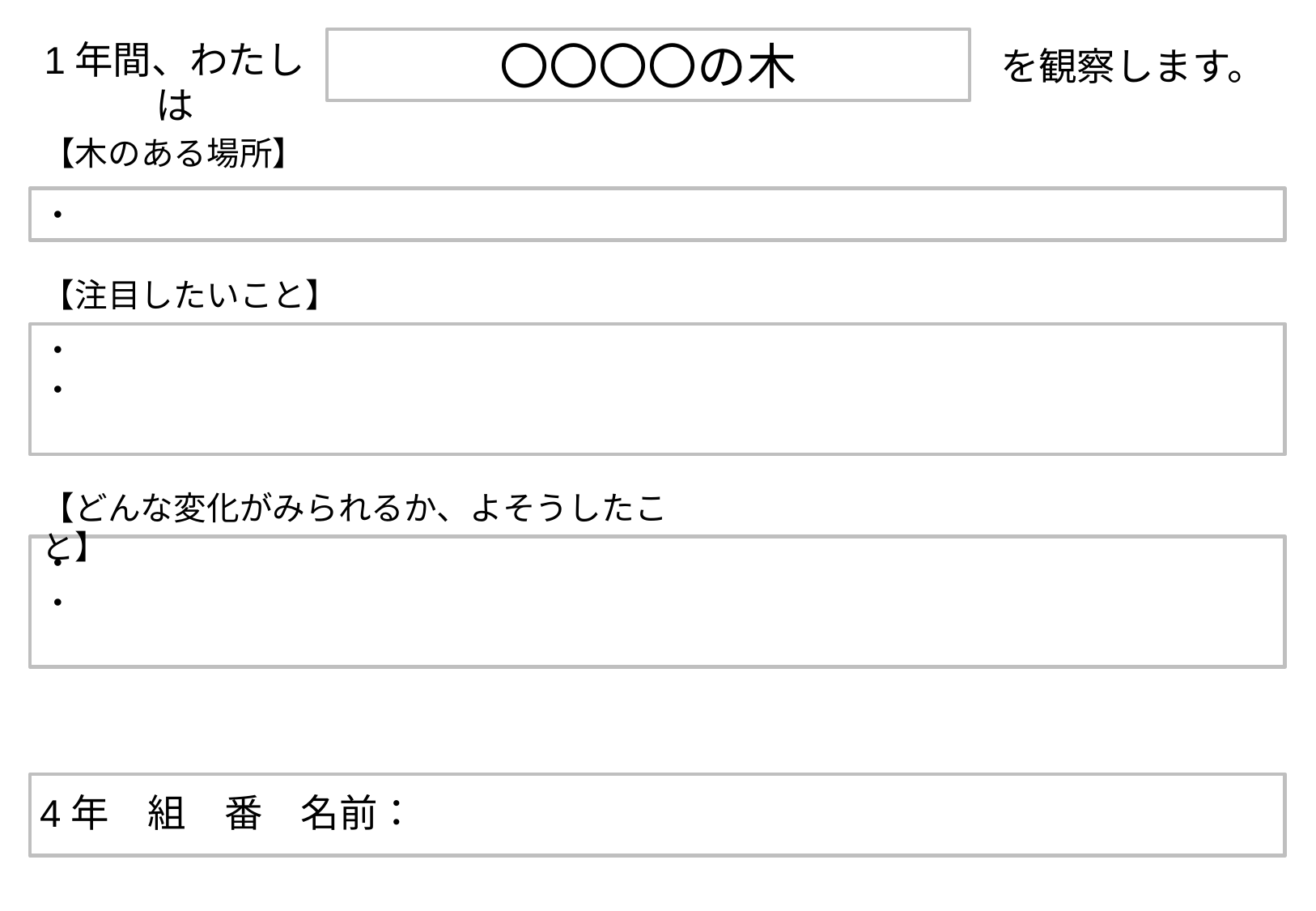

1年間、わたしは
〇〇〇〇の木
を観察します。
【木のある場所】
・
【注目したいこと】
・
・

【どんな変化がみられるか、よそうしたこと】
・
・

4年　組　番　名前：